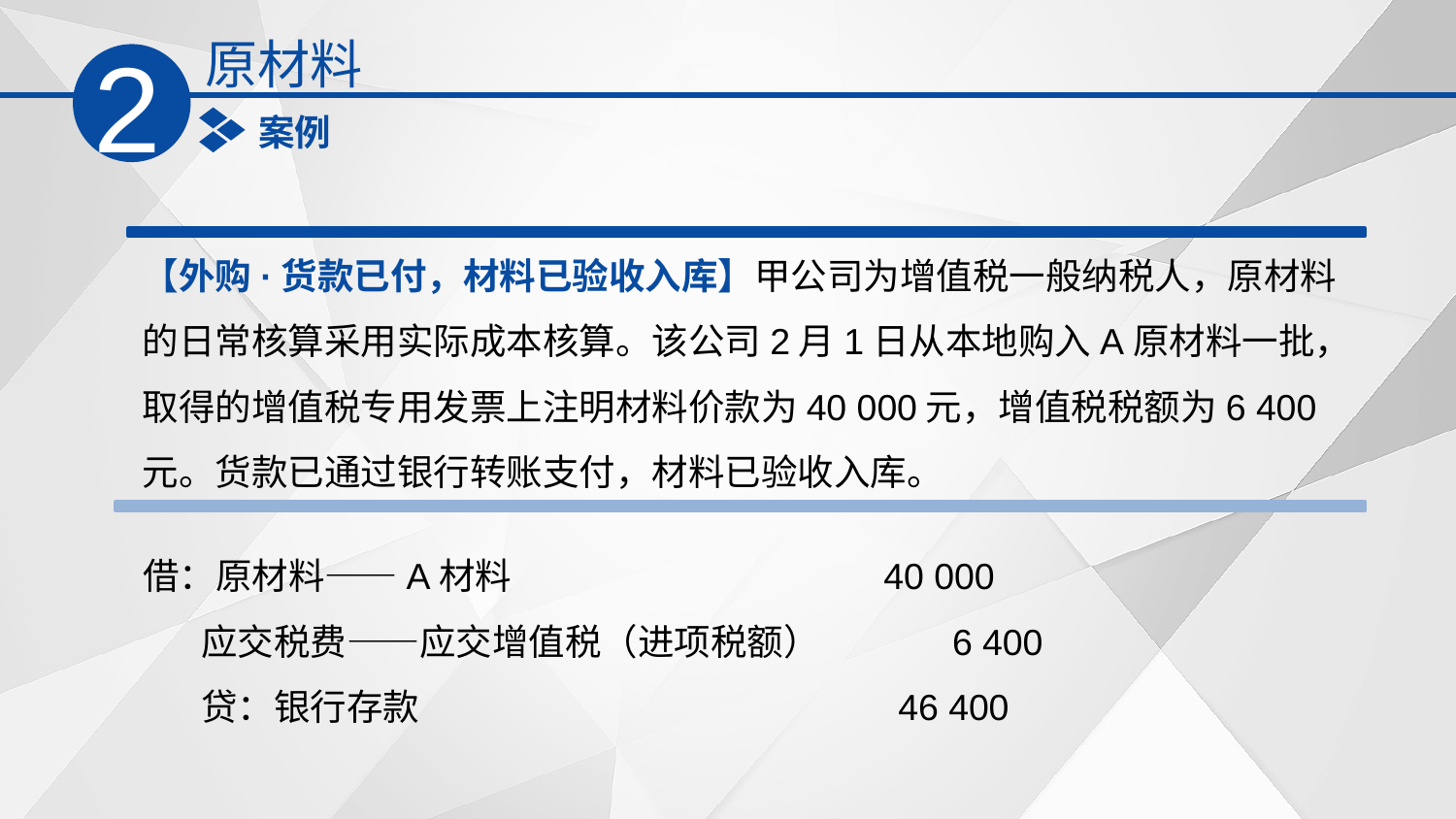

原材料
2

案例

【外购·货款已付，材料已验收入库】甲公司为增值税一般纳税人，原材料的日常核算采用实际成本核算。该公司2月1日从本地购入A原材料一批，取得的增值税专用发票上注明材料价款为40 000元，增值税税额为6 400元。货款已通过银行转账支付，材料已验收入库。

借：原材料——A材料                                            40 000
      应交税费——应交增值税（进项税额）               6 400
      贷：银行存款                                                         46 400